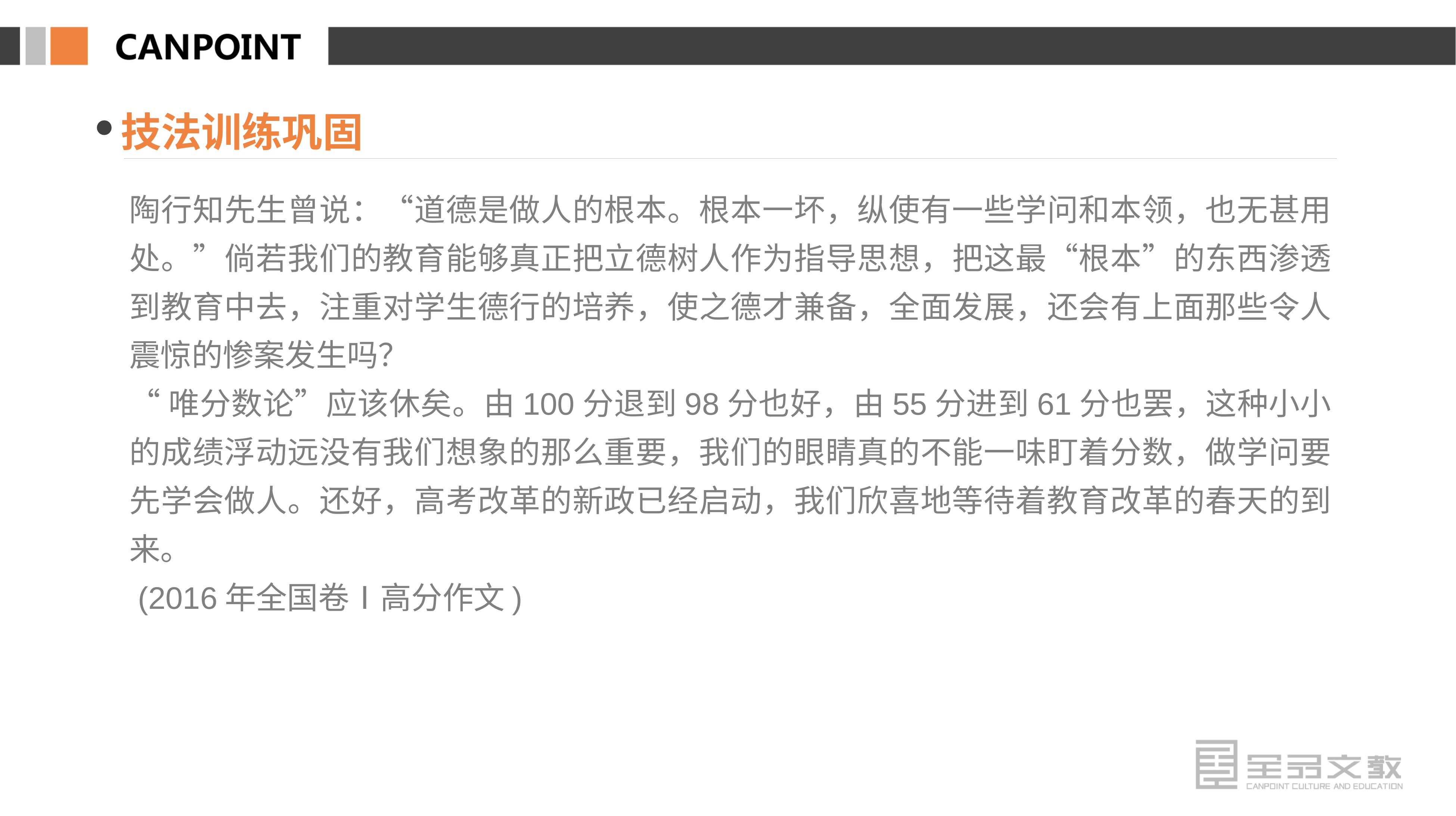

技法训练巩固

陶行知先生曾说：“道德是做人的根本。根本一坏，纵使有一些学问和本领，也无甚用处。”倘若我们的教育能够真正把立德树人作为指导思想，把这最“根本”的东西渗透到教育中去，注重对学生德行的培养，使之德才兼备，全面发展，还会有上面那些令人震惊的惨案发生吗？
“唯分数论”应该休矣。由100分退到98分也好，由55分进到61分也罢，这种小小的成绩浮动远没有我们想象的那么重要，我们的眼睛真的不能一味盯着分数，做学问要先学会做人。还好，高考改革的新政已经启动，我们欣喜地等待着教育改革的春天的到来。
 (2016年全国卷Ⅰ高分作文)